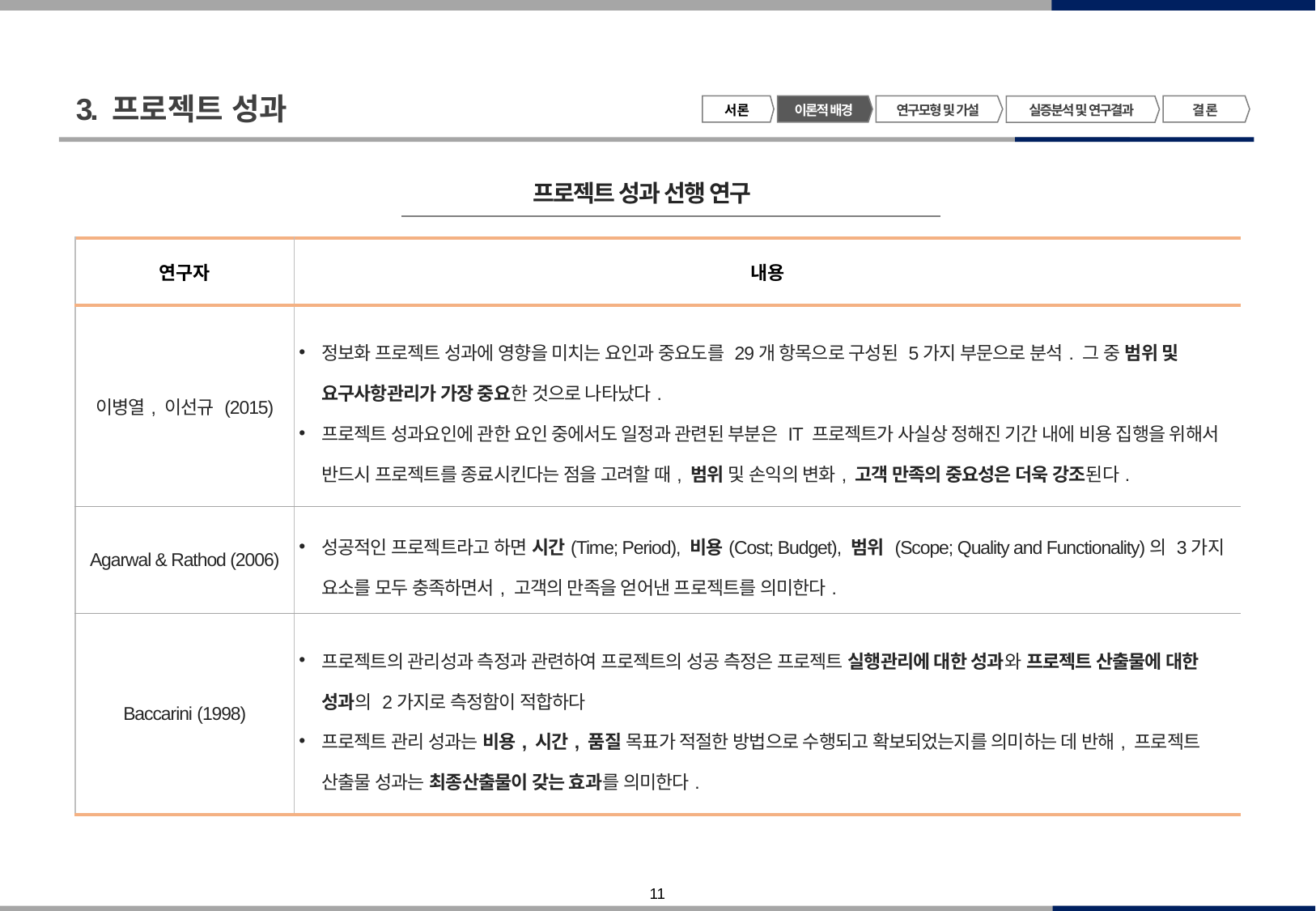

3. 프로젝트 성과
서  론
이론적 배경
연구모형 및 가설
결 론
실증분석 및 연구결과
프로젝트 성과 선행 연구
| 연구자 | 내용 |
| --- | --- |
| 이병열, 이선규 (2015) | 정보화 프로젝트 성과에 영향을 미치는 요인과 중요도를 29개 항목으로 구성된 5가지 부문으로 분석. 그 중 범위 및 요구사항관리가 가장 중요한 것으로 나타났다. 프로젝트 성과요인에 관한 요인 중에서도 일정과 관련된 부분은 IT 프로젝트가 사실상 정해진 기간 내에 비용 집행을 위해서 반드시 프로젝트를 종료시킨다는 점을 고려할 때, 범위 및 손익의 변화, 고객 만족의 중요성은 더욱 강조된다. |
| Agarwal & Rathod (2006) | 성공적인 프로젝트라고 하면 시간(Time; Period), 비용(Cost; Budget), 범위 (Scope; Quality and Functionality)의 3가지 요소를 모두 충족하면서, 고객의 만족을 얻어낸 프로젝트를 의미한다. |
| Baccarini (1998) | 프로젝트의 관리성과 측정과 관련하여 프로젝트의 성공 측정은 프로젝트 실행관리에 대한 성과와 프로젝트 산출물에 대한 성과의 2가지로 측정함이 적합하다 프로젝트 관리 성과는 비용, 시간, 품질 목표가 적절한 방법으로 수행되고 확보되었는지를 의미하는 데 반해, 프로젝트 산출물 성과는 최종산출물이 갖는 효과를 의미한다. |
프로젝트 리스크 관리의 기대 효과
| 발생 가능한 리스크 요소에 대해 사전에 대처함에 따른 리스크 비용 감소 - 사전적 예방조치에 따른 품질확보 - 프로젝트 지연요인의 사전적 예측에 따른 납기일 준수 - 프로젝트 관리 능력의 향상 |
| --- |